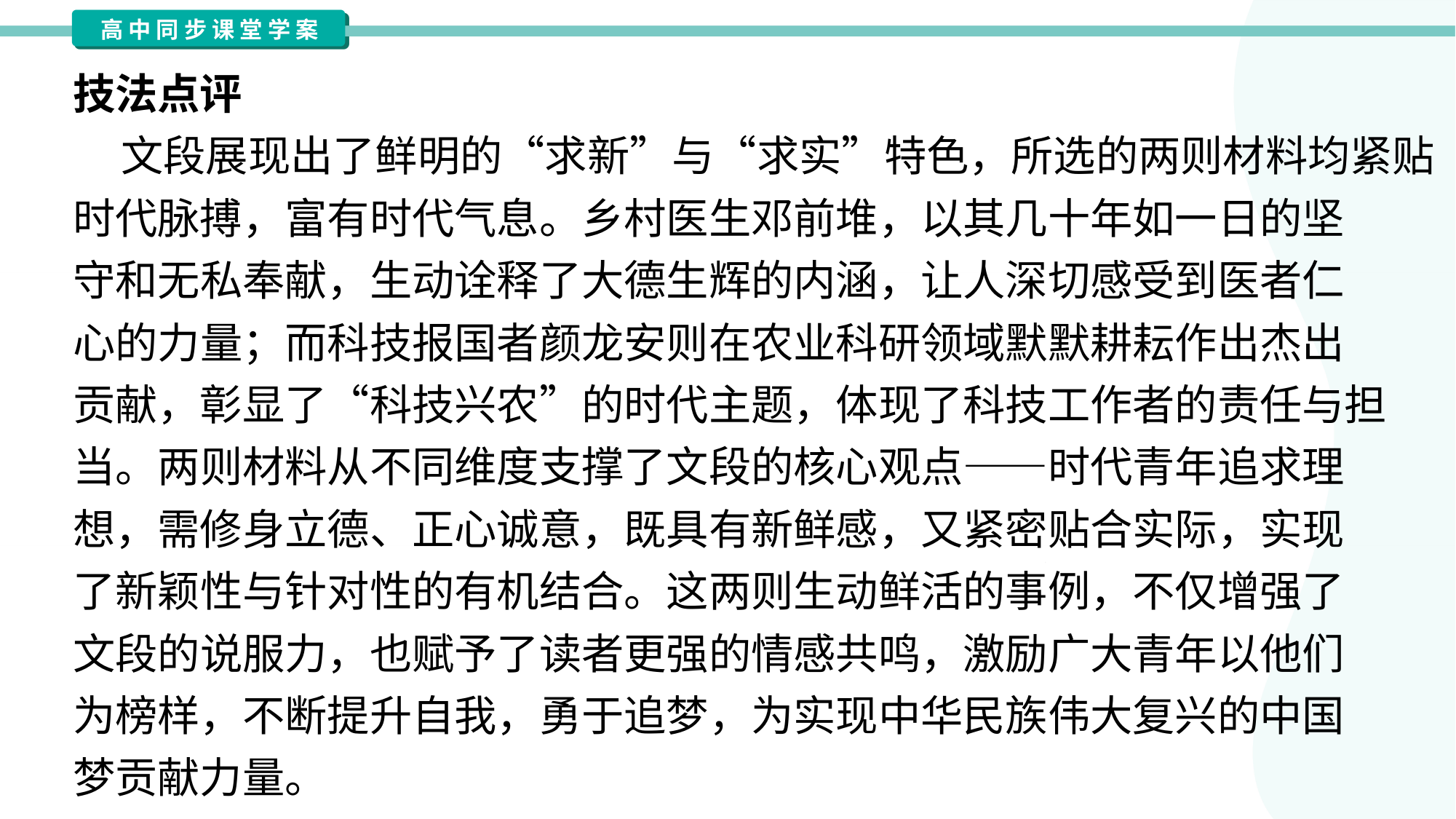

技法点评
    文段展现出了鲜明的“求新”与“求实”特色，所选的两则材料均紧贴
时代脉搏，富有时代气息。乡村医生邓前堆，以其几十年如一日的坚
守和无私奉献，生动诠释了大德生辉的内涵，让人深切感受到医者仁
心的力量；而科技报国者颜龙安则在农业科研领域默默耕耘作出杰出
贡献，彰显了“科技兴农”的时代主题，体现了科技工作者的责任与担
当。两则材料从不同维度支撑了文段的核心观点——时代青年追求理
想，需修身立德、正心诚意，既具有新鲜感，又紧密贴合实际，实现
了新颖性与针对性的有机结合。这两则生动鲜活的事例，不仅增强了
文段的说服力，也赋予了读者更强的情感共鸣，激励广大青年以他们
为榜样，不断提升自我，勇于追梦，为实现中华民族伟大复兴的中国
梦贡献力量。